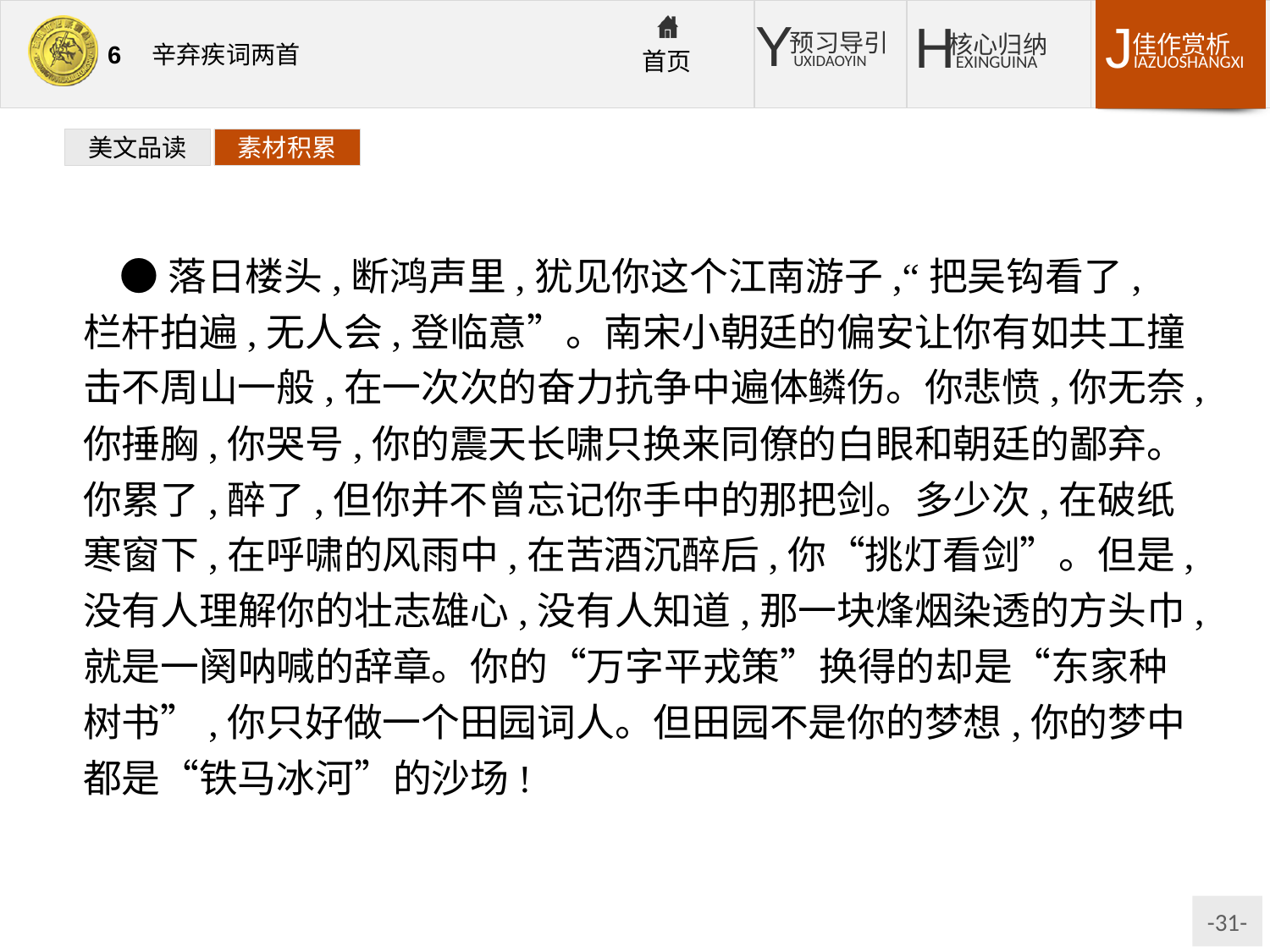

美文品读
素材积累
●落日楼头,断鸿声里,犹见你这个江南游子,“把吴钩看了,栏杆拍遍,无人会,登临意”。南宋小朝廷的偏安让你有如共工撞击不周山一般,在一次次的奋力抗争中遍体鳞伤。你悲愤,你无奈,你捶胸,你哭号,你的震天长啸只换来同僚的白眼和朝廷的鄙弃。你累了,醉了,但你并不曾忘记你手中的那把剑。多少次,在破纸寒窗下,在呼啸的风雨中,在苦酒沉醉后,你“挑灯看剑”。但是,没有人理解你的壮志雄心,没有人知道,那一块烽烟染透的方头巾,就是一阕呐喊的辞章。你的“万字平戎策”换得的却是“东家种树书”,你只好做一个田园词人。但田园不是你的梦想,你的梦中都是“铁马冰河”的沙场!